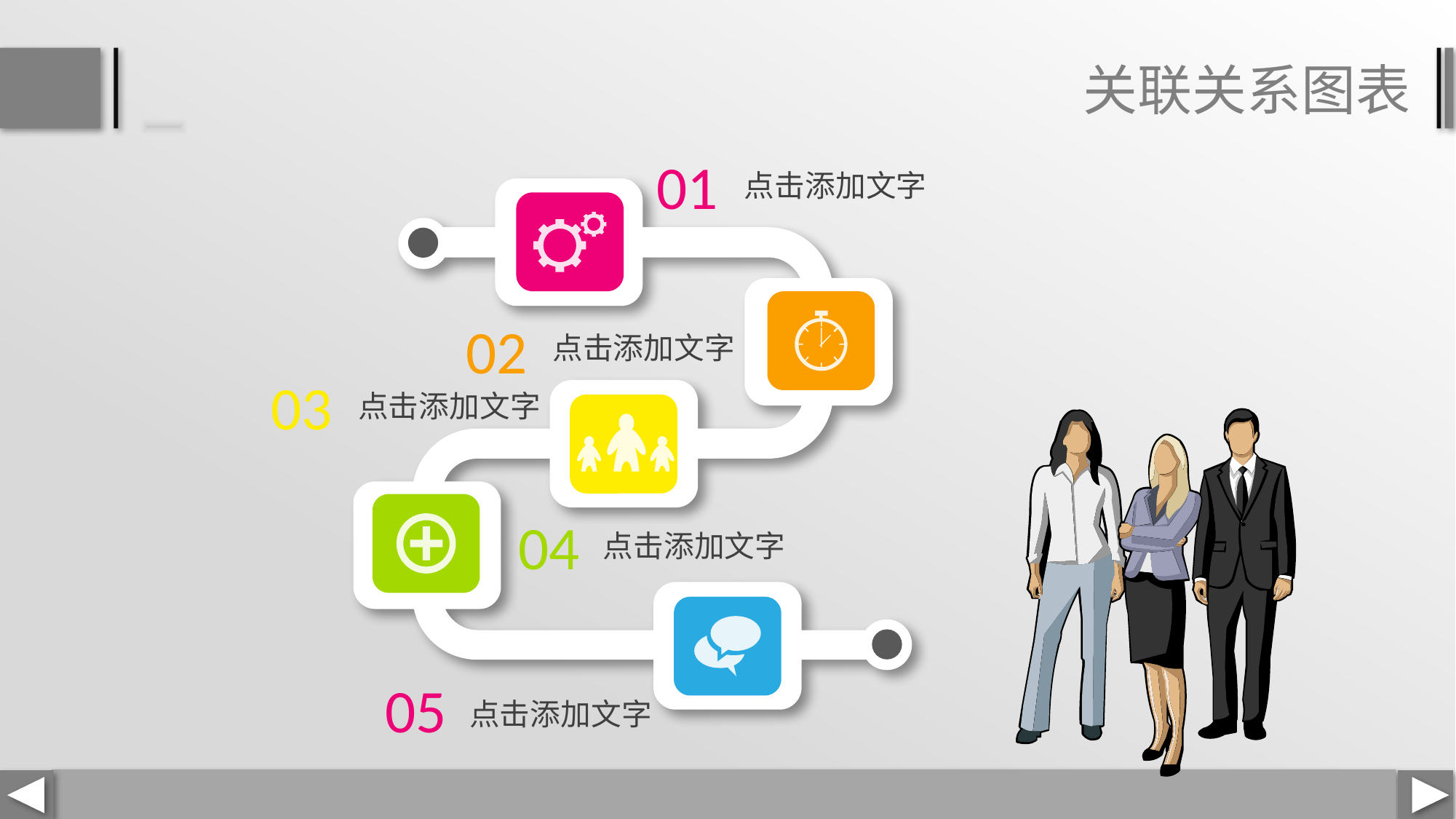

关联关系图表
01
点击添加文字

02

点击添加文字
03
点击添加文字

04

点击添加文字

05
点击添加文字